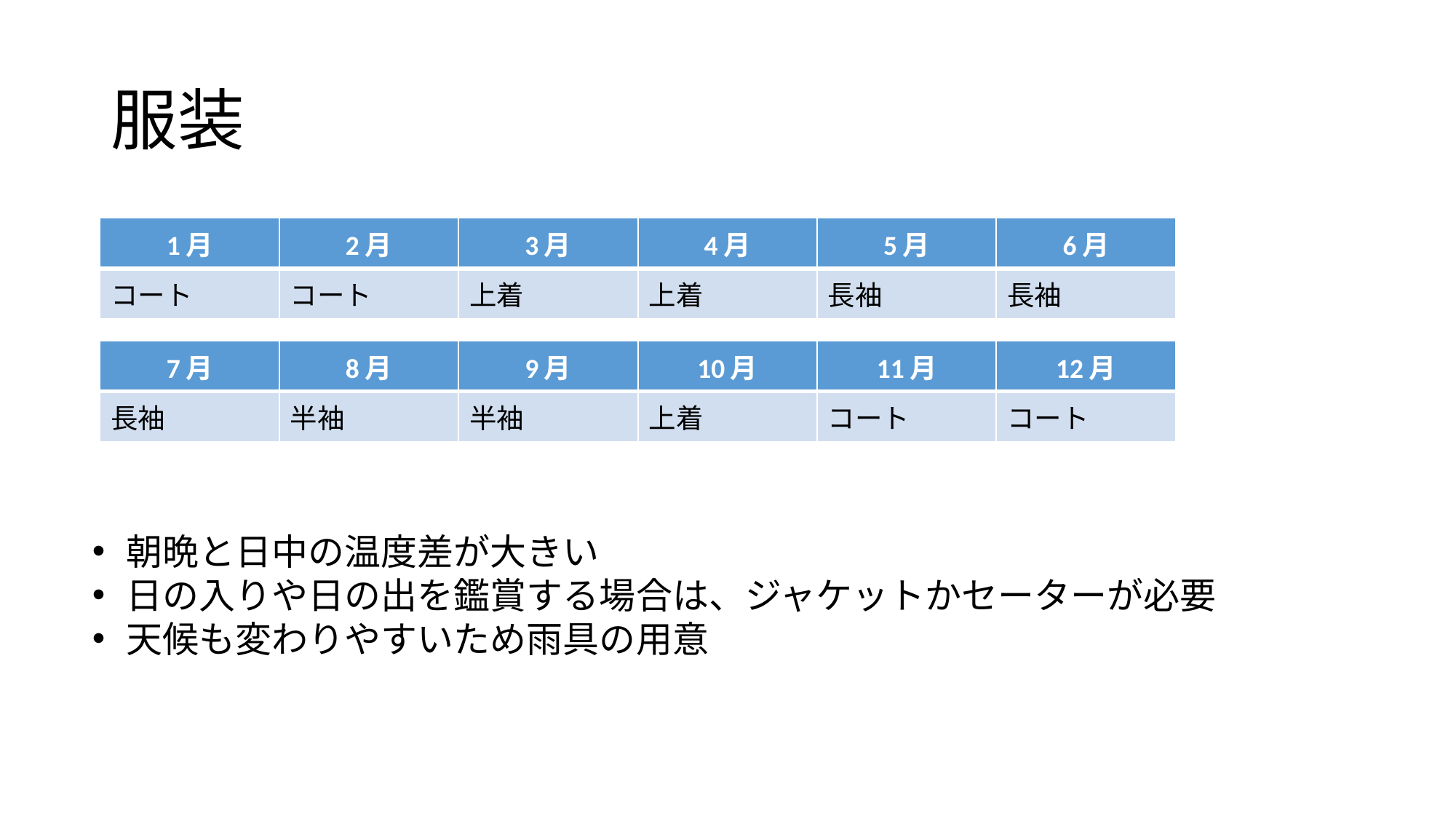

# 服装
| 1月 | 2月 | 3月 | 4月 | 5月 | 6月 |
| --- | --- | --- | --- | --- | --- |
| コート | コート | 上着 | 上着 | 長袖 | 長袖 |
| 7月 | 8月 | 9月 | 10月 | 11月 | 12月 |
| --- | --- | --- | --- | --- | --- |
| 長袖 | 半袖 | 半袖 | 上着 | コート | コート |
朝晩と日中の温度差が大きい
日の入りや日の出を鑑賞する場合は、ジャケットかセーターが必要
天候も変わりやすいため雨具の用意